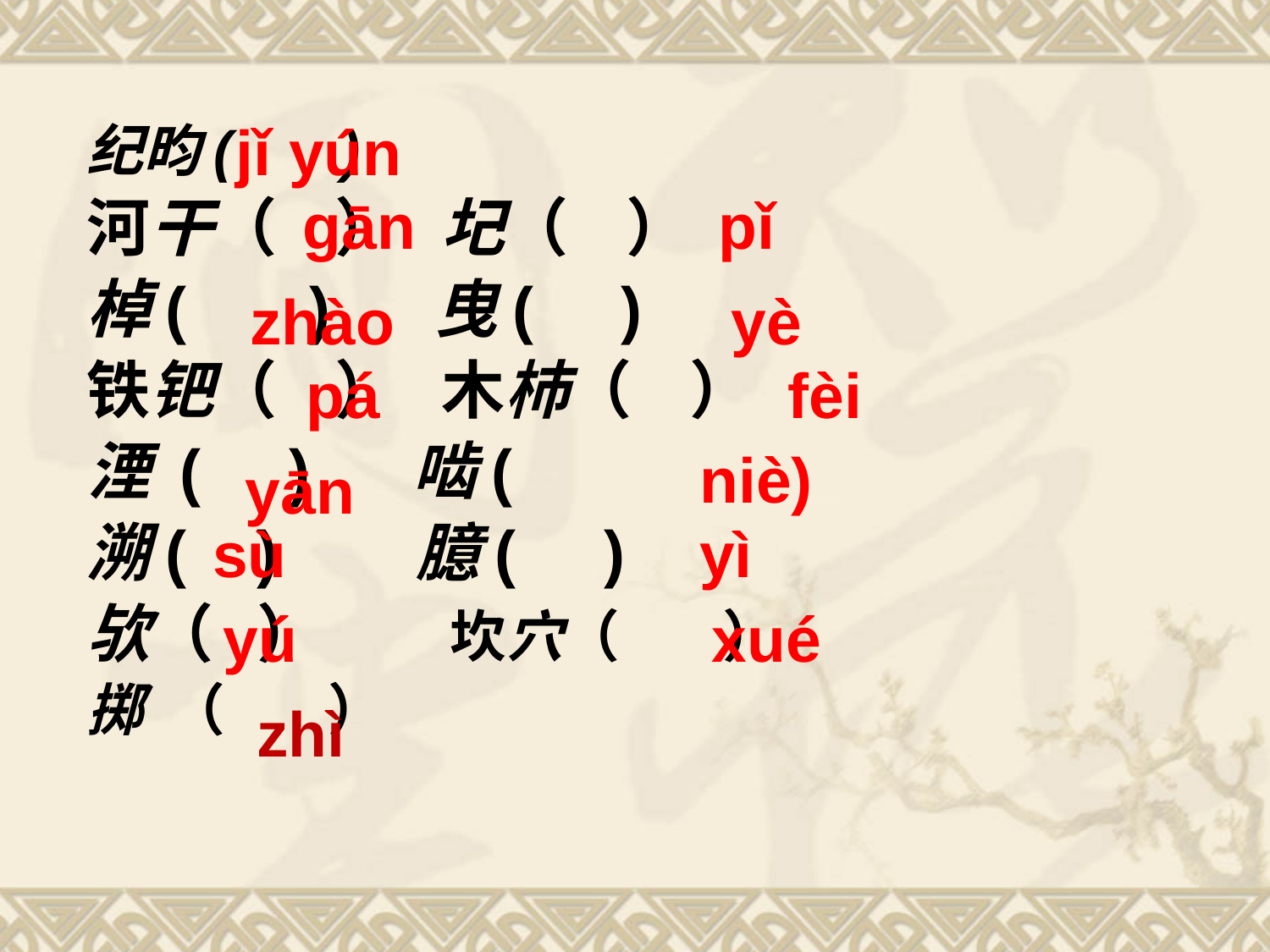

jǐ yún
纪昀(       )
河干（    ）   圮（    ）
棹(       )     曳(     )
铁钯（    ）   木杮（    ）
湮 (     )     啮(
溯(    )       臆(     )
欤（   ）         坎穴（        ）
掷  （        ）
gān
pǐ
zhào
yè
pá
fèi
niè)
yān
sù
yì
yú
xué
zhì